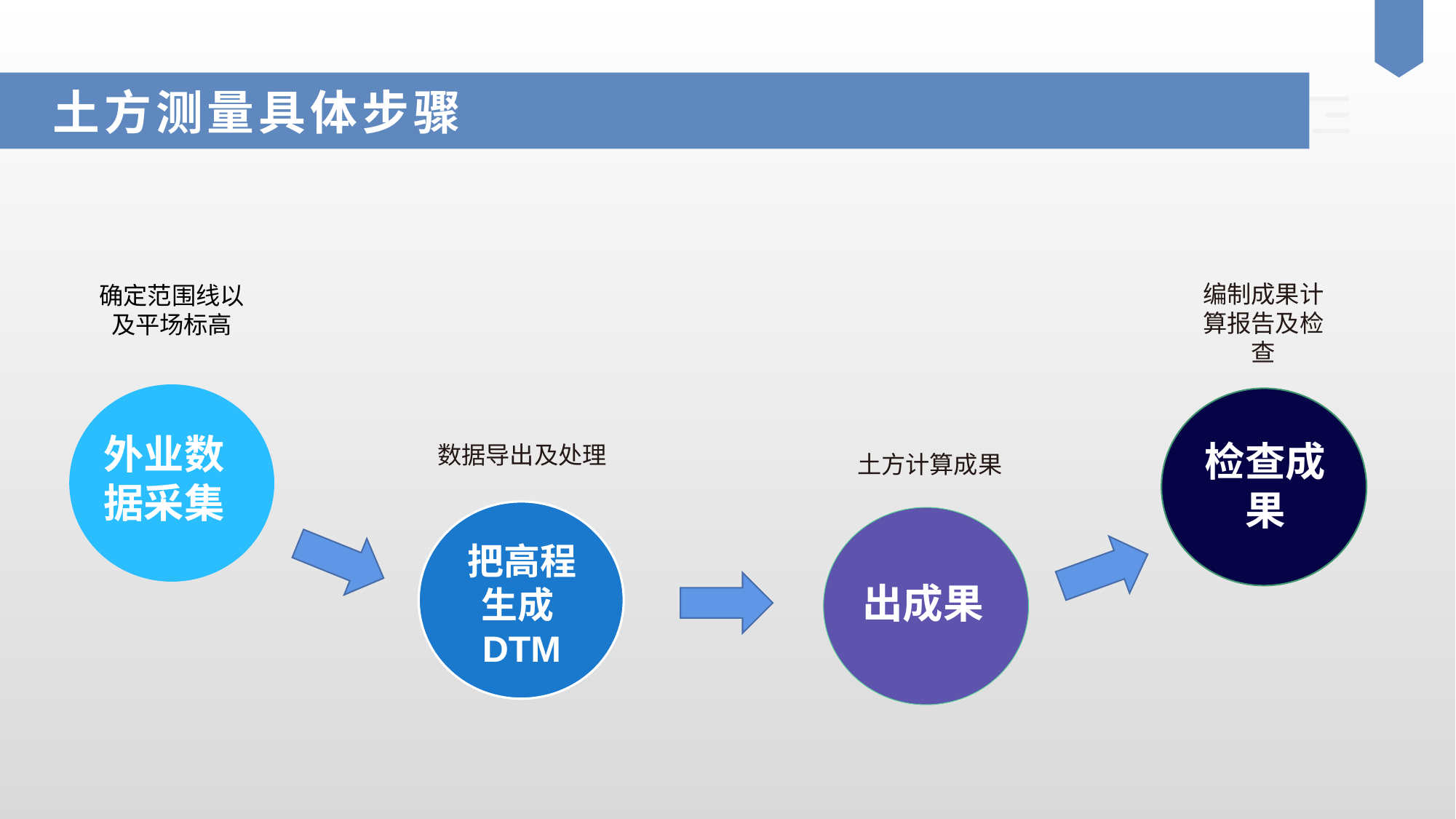

土方测量具体步骤

编制成果计算报告及检查
确定范围线以及平场标高

外业数据采集

检查成果
数据导出及处理

把高程生成DTM

出成果
土方计算成果